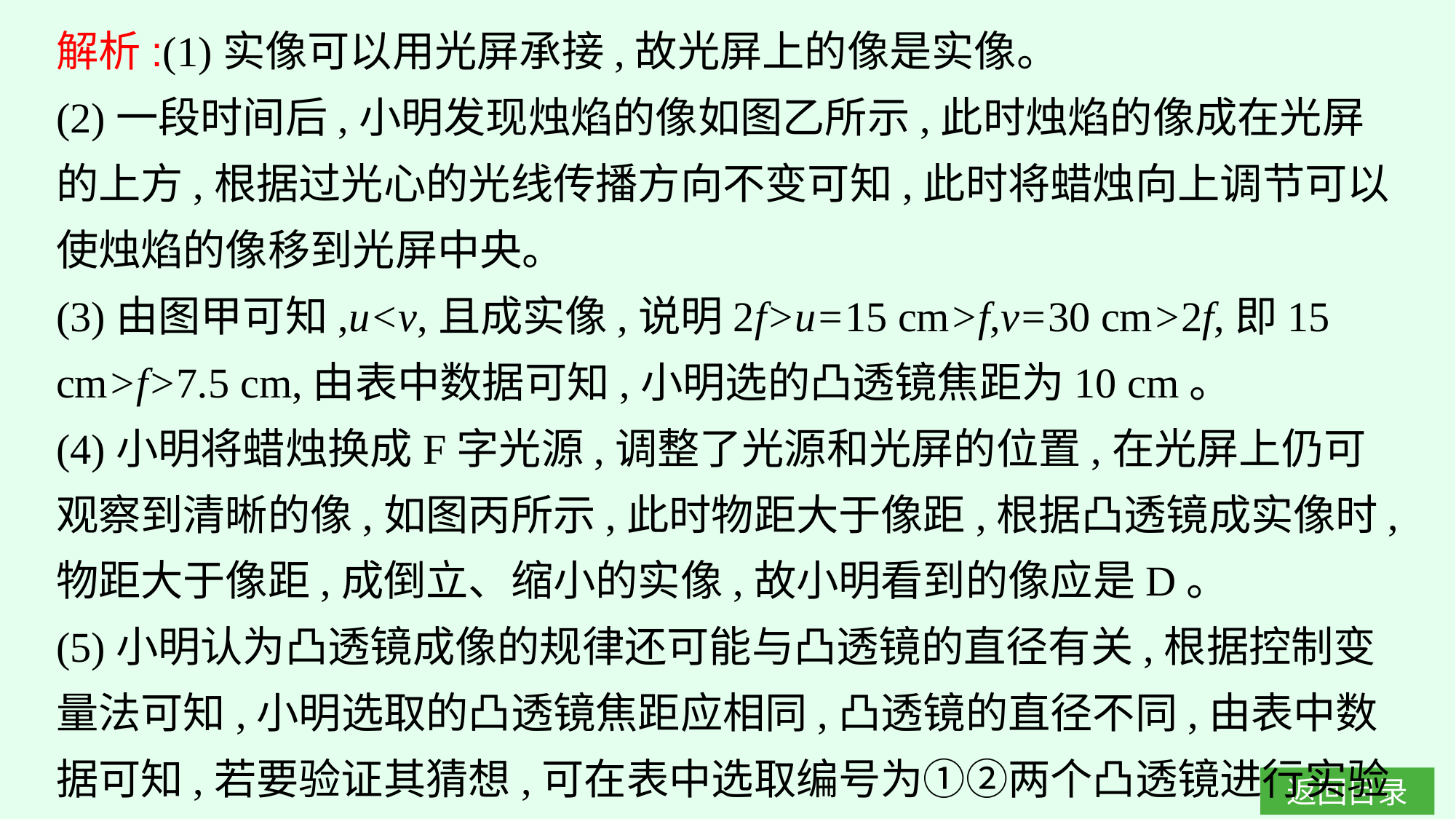

解析:(1)实像可以用光屏承接,故光屏上的像是实像。
(2)一段时间后,小明发现烛焰的像如图乙所示,此时烛焰的像成在光屏的上方,根据过光心的光线传播方向不变可知,此时将蜡烛向上调节可以使烛焰的像移到光屏中央。
(3)由图甲可知,u<v,且成实像,说明2f>u=15 cm>f,v=30 cm>2f,即15 cm>f>7.5 cm,由表中数据可知,小明选的凸透镜焦距为10 cm。
(4)小明将蜡烛换成F字光源,调整了光源和光屏的位置,在光屏上仍可观察到清晰的像,如图丙所示,此时物距大于像距,根据凸透镜成实像时,物距大于像距,成倒立、缩小的实像,故小明看到的像应是D。
(5)小明认为凸透镜成像的规律还可能与凸透镜的直径有关,根据控制变量法可知,小明选取的凸透镜焦距应相同,凸透镜的直径不同,由表中数据可知,若要验证其猜想,可在表中选取编号为①②两个凸透镜进行实验验证。